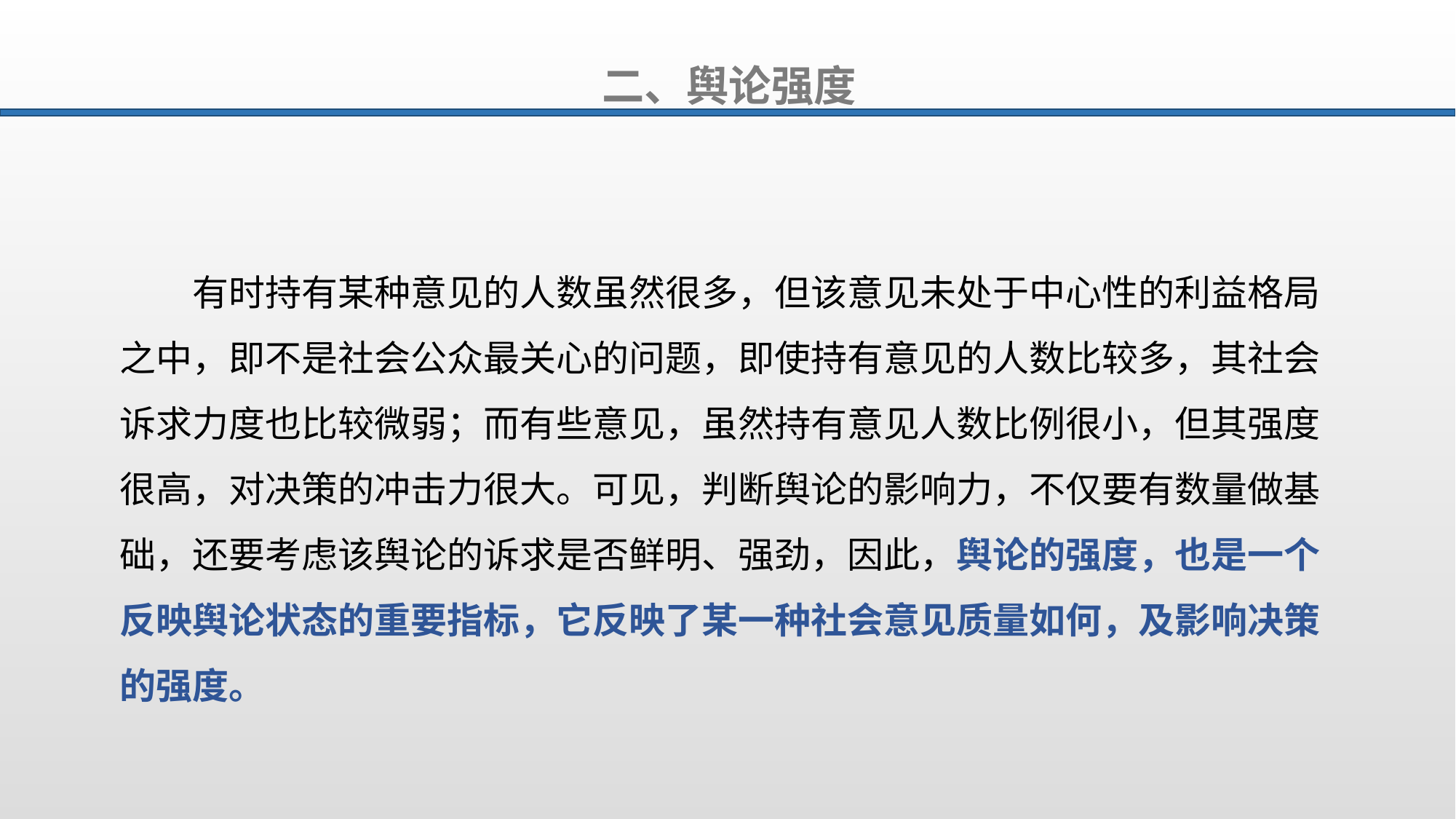

二、舆论强度

有时持有某种意见的人数虽然很多，但该意见未处于中心性的利益格局之中，即不是社会公众最关心的问题，即使持有意见的人数比较多，其社会诉求力度也比较微弱；而有些意见，虽然持有意见人数比例很小，但其强度很高，对决策的冲击力很大。可见，判断舆论的影响力，不仅要有数量做基础，还要考虑该舆论的诉求是否鲜明、强劲，因此，舆论的强度，也是一个反映舆论状态的重要指标，它反映了某一种社会意见质量如何，及影响决策的强度。